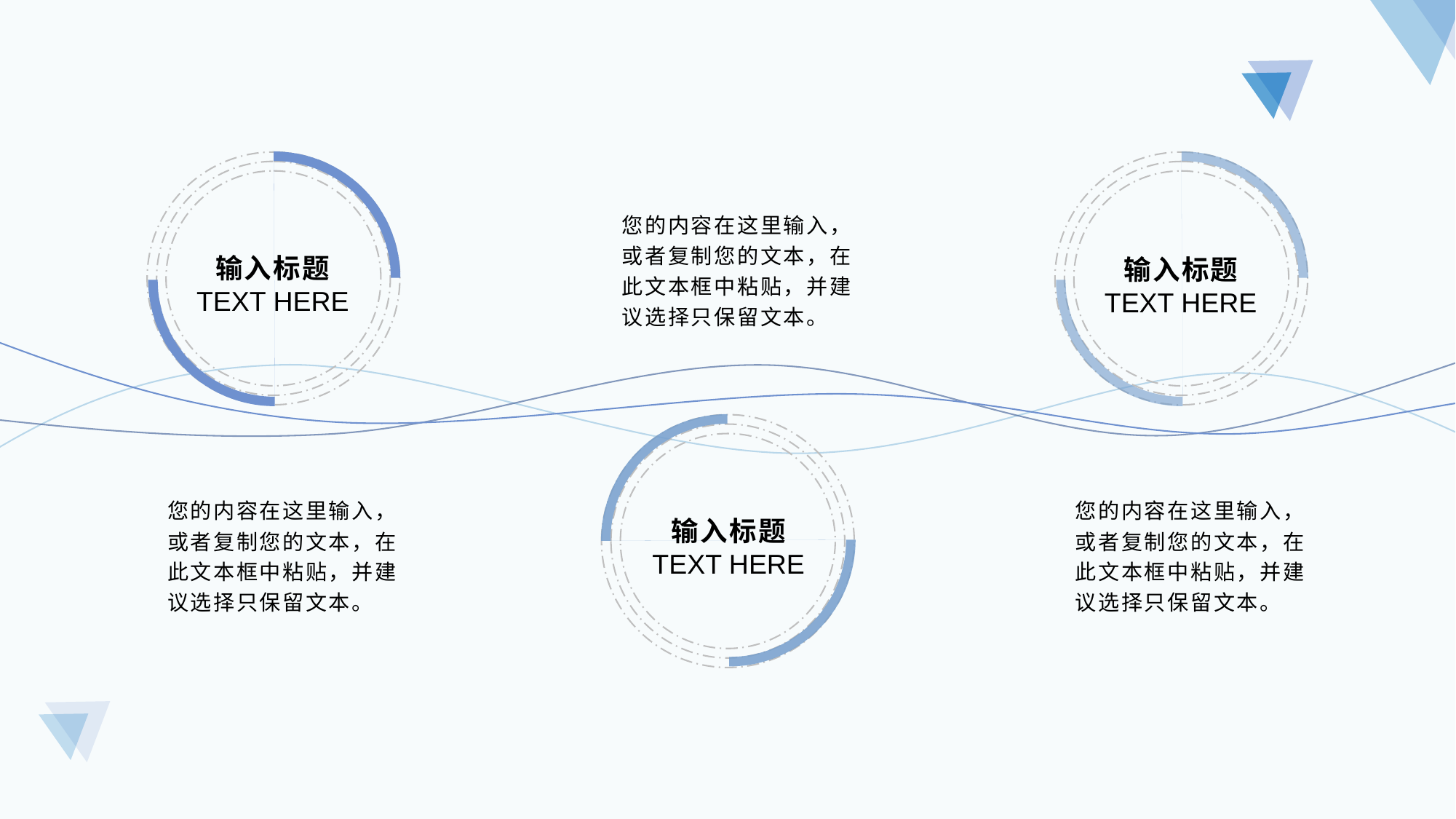

您的内容在这里输入，或者复制您的文本，在此文本框中粘贴，并建议选择只保留文本。
输入标题
TEXT HERE
输入标题
TEXT HERE

您的内容在这里输入，或者复制您的文本，在此文本框中粘贴，并建议选择只保留文本。
您的内容在这里输入，或者复制您的文本，在此文本框中粘贴，并建议选择只保留文本。
输入标题
TEXT HERE